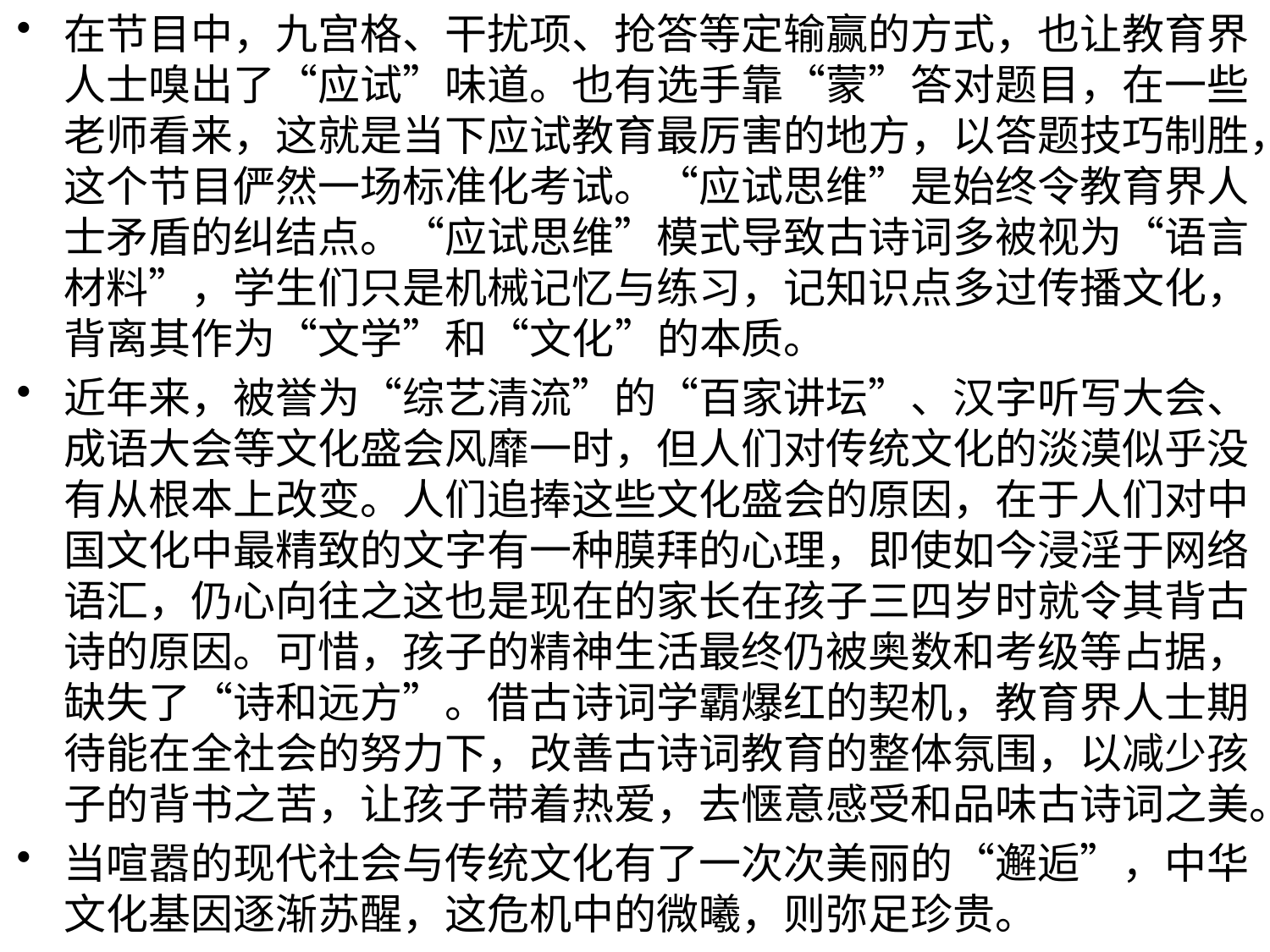

在节目中，九宫格、干扰项、抢答等定输赢的方式，也让教育界人士嗅出了“应试”味道。也有选手靠“蒙”答对题目，在一些老师看来，这就是当下应试教育最厉害的地方，以答题技巧制胜，这个节目俨然一场标准化考试。“应试思维”是始终令教育界人士矛盾的纠结点。“应试思维”模式导致古诗词多被视为“语言材料”，学生们只是机械记忆与练习，记知识点多过传播文化，背离其作为“文学”和“文化”的本质。
近年来，被誉为“综艺清流”的“百家讲坛”、汉字听写大会、成语大会等文化盛会风靡一时，但人们对传统文化的淡漠似乎没有从根本上改变。人们追捧这些文化盛会的原因，在于人们对中国文化中最精致的文字有一种膜拜的心理，即使如今浸淫于网络语汇，仍心向往之这也是现在的家长在孩子三四岁时就令其背古诗的原因。可惜，孩子的精神生活最终仍被奥数和考级等占据，缺失了“诗和远方”。借古诗词学霸爆红的契机，教育界人士期待能在全社会的努力下，改善古诗词教育的整体氛围，以减少孩子的背书之苦，让孩子带着热爱，去惬意感受和品味古诗词之美。
当喧嚣的现代社会与传统文化有了一次次美丽的“邂逅”，中华文化基因逐渐苏醒，这危机中的微曦，则弥足珍贵。
#